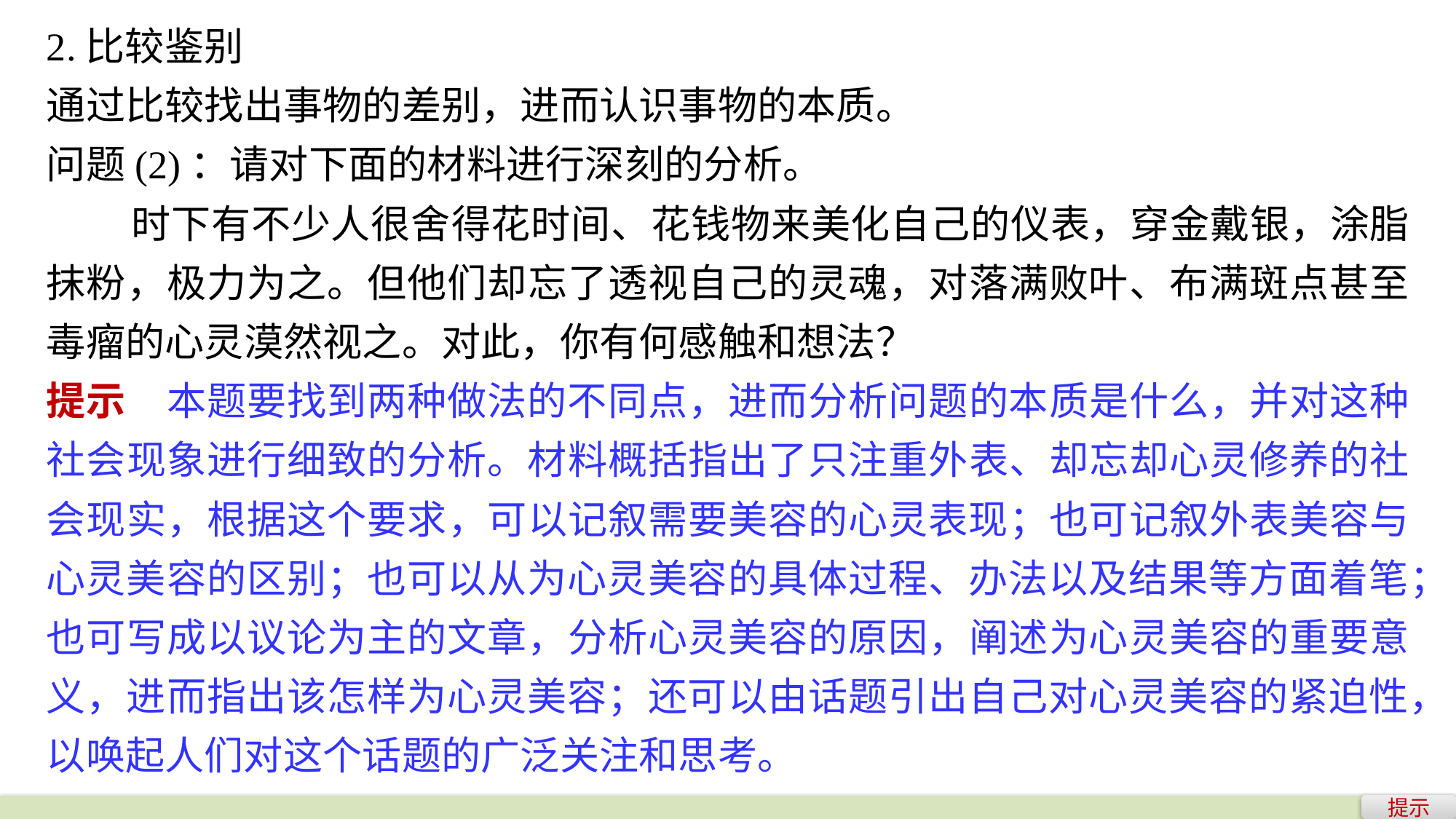

2.比较鉴别
通过比较找出事物的差别，进而认识事物的本质。
问题(2)：请对下面的材料进行深刻的分析。
        时下有不少人很舍得花时间、花钱物来美化自己的仪表，穿金戴银，涂脂抹粉，极力为之。但他们却忘了透视自己的灵魂，对落满败叶、布满斑点甚至毒瘤的心灵漠然视之。对此，你有何感触和想法？
提示　本题要找到两种做法的不同点，进而分析问题的本质是什么，并对这种社会现象进行细致的分析。材料概括指出了只注重外表、却忘却心灵修养的社会现实，根据这个要求，可以记叙需要美容的心灵表现；也可记叙外表美容与心灵美容的区别；也可以从为心灵美容的具体过程、办法以及结果等方面着笔；也可写成以议论为主的文章，分析心灵美容的原因，阐述为心灵美容的重要意义，进而指出该怎样为心灵美容；还可以由话题引出自己对心灵美容的紧迫性，以唤起人们对这个话题的广泛关注和思考。
提示